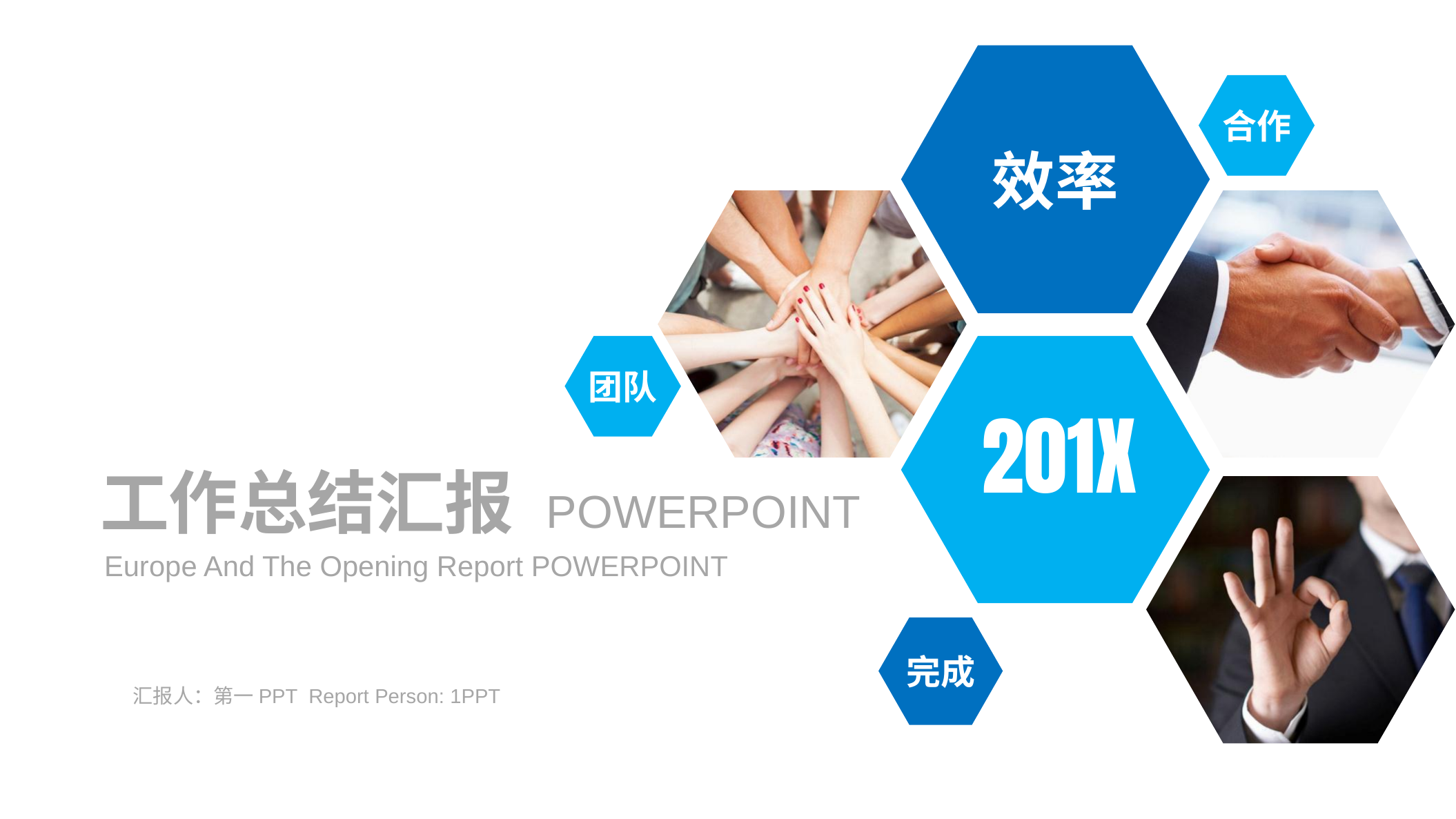

效率
合作

团队
201X
工作总结汇报 POWERPOINT

Europe And The Opening Report POWERPOINT
完成
汇报人：第一PPT  Report Person: 1PPT